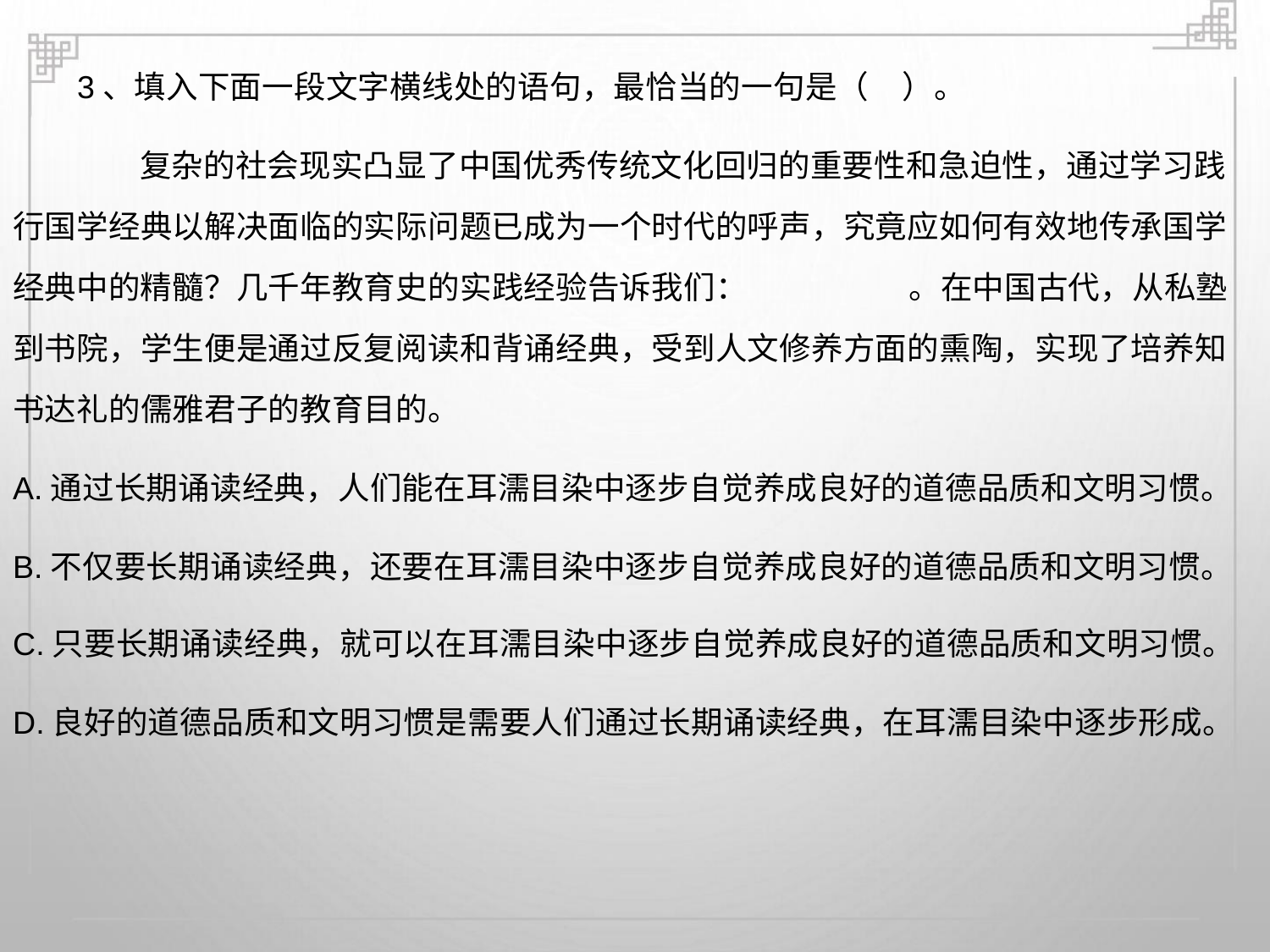

3、填入下面一段文字横线处的语句，最恰当的一句是（ ）。
复杂的社会现实凸显了中国优秀传统文化回归的重要性和急迫性，通过学习践
行国学经典以解决面临的实际问题已成为一个时代的呼声，究竟应如何有效地传承国学
经典中的精髓？几千年教育史的实践经验告诉我们：
。在中国古代，从私塾
到书院，学生便是通过反复阅读和背诵经典，受到人文修养方面的熏陶，实现了培养知
书达礼的儒雅君子的教育目的。
A.通过长期诵读经典，人们能在耳濡目染中逐步自觉养成良好的道德品质和文明习惯。
B.不仅要长期诵读经典，还要在耳濡目染中逐步自觉养成良好的道德品质和文明习惯。
C.只要长期诵读经典，就可以在耳濡目染中逐步自觉养成良好的道德品质和文明习惯。
D.良好的道德品质和文明习惯是需要人们通过长期诵读经典，在耳濡目染中逐步形成。